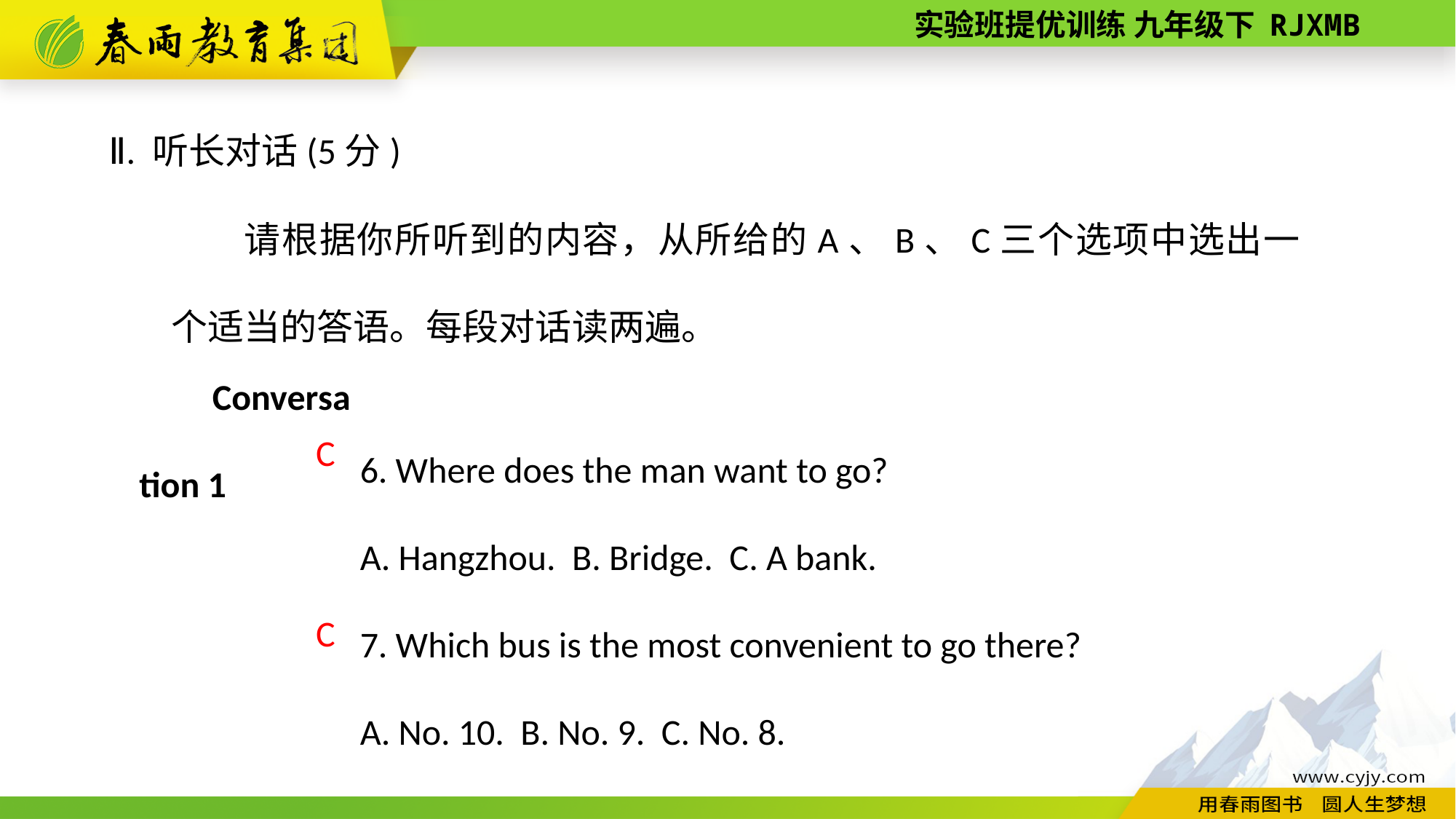

Ⅱ. 听长对话(5分)
请根据你所听到的内容，从所给的A、B、C三个选项中选出一个适当的答语。每段对话读两遍。
Conversation 1
6. Where does the man want to go?
A. Hangzhou.  B. Bridge.  C. A bank.
7. Which bus is the most convenient to go there?
A. No. 10.  B. No. 9.  C. No. 8.
C
C